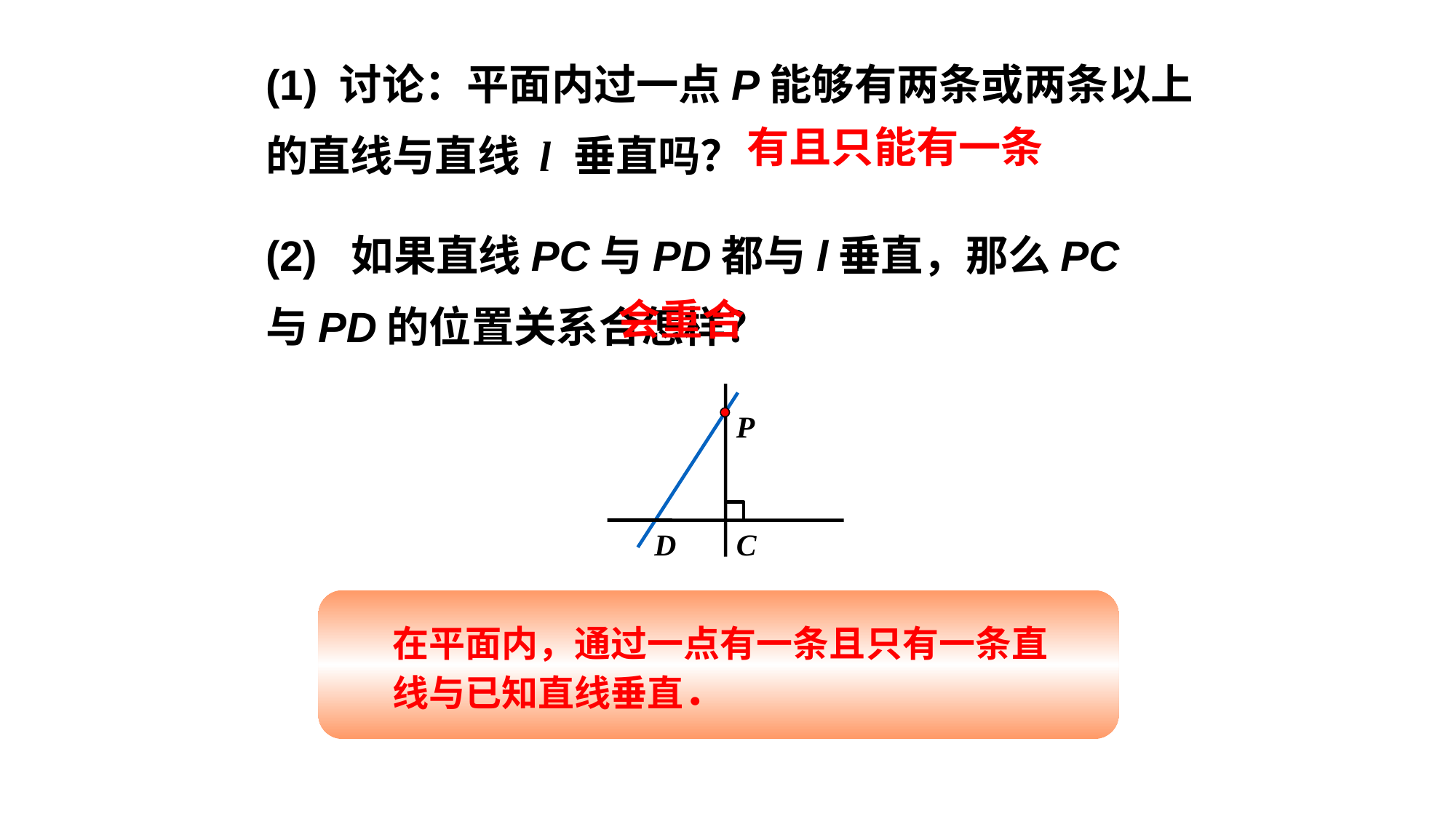

(1) 讨论：平面内过一点P能够有两条或两条以上的直线与直线 l 垂直吗？
有且只能有一条
(2)  如果直线PC与PD都与l垂直，那么PC与PD的位置关系合怎样？
会重合

P

D
C

在平面内，通过一点有一条且只有一条直线与已知直线垂直．